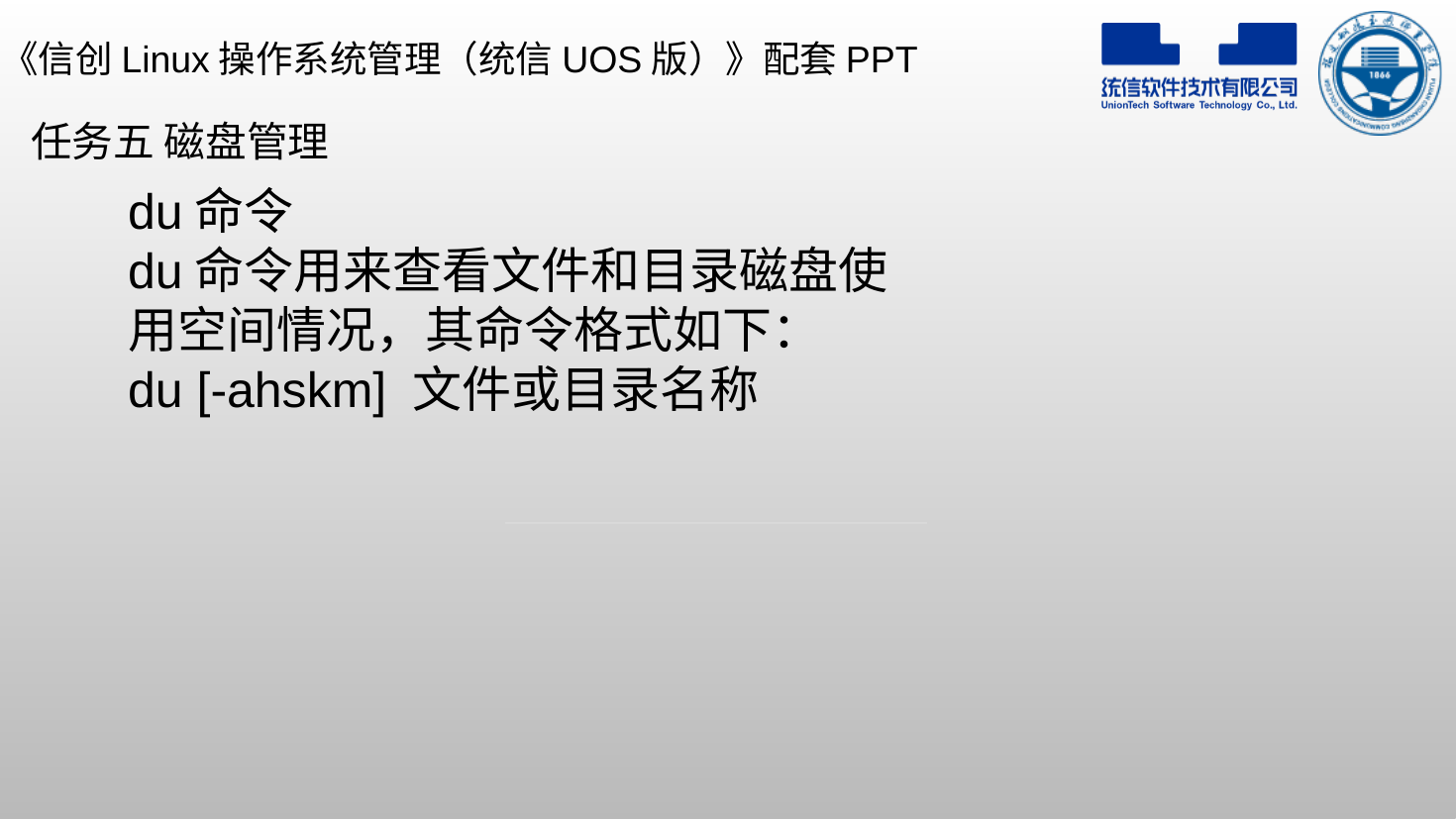

任务五 磁盘管理
du命令
du命令用来查看文件和目录磁盘使用空间情况，其命令格式如下：
du [-ahskm] 文件或目录名称